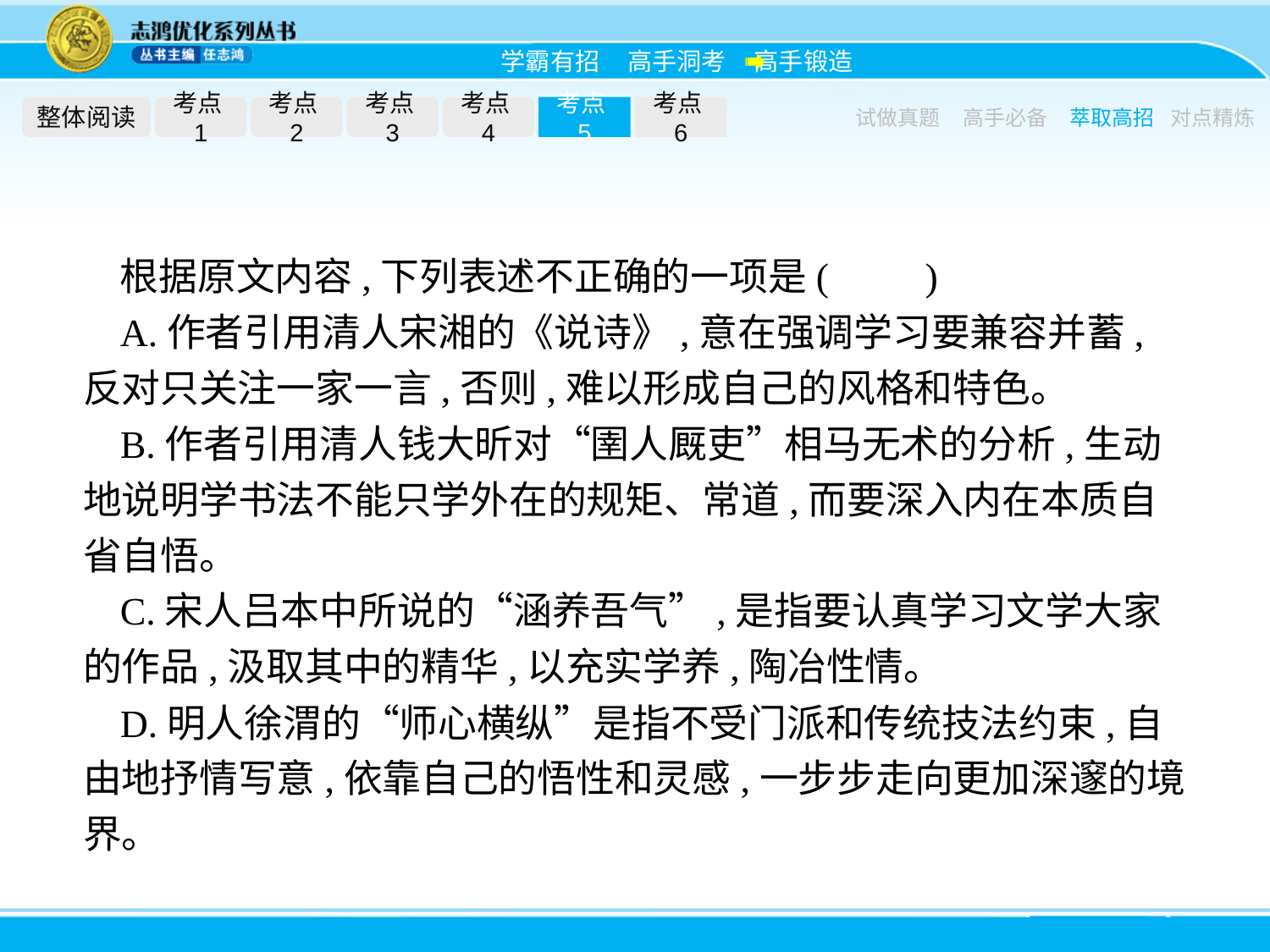

整体阅读
考点1
考点2
考点3
考点4
考点5
考点6
试做真题
高手必备
萃取高招
对点精炼
根据原文内容,下列表述不正确的一项是(　　)
A.作者引用清人宋湘的《说诗》,意在强调学习要兼容并蓄,反对只关注一家一言,否则,难以形成自己的风格和特色。
B.作者引用清人钱大昕对“圉人厩吏”相马无术的分析,生动地说明学书法不能只学外在的规矩、常道,而要深入内在本质自省自悟。
C.宋人吕本中所说的“涵养吾气”,是指要认真学习文学大家的作品,汲取其中的精华,以充实学养,陶冶性情。
D.明人徐渭的“师心横纵”是指不受门派和传统技法约束,自由地抒情写意,依靠自己的悟性和灵感,一步步走向更加深邃的境界。